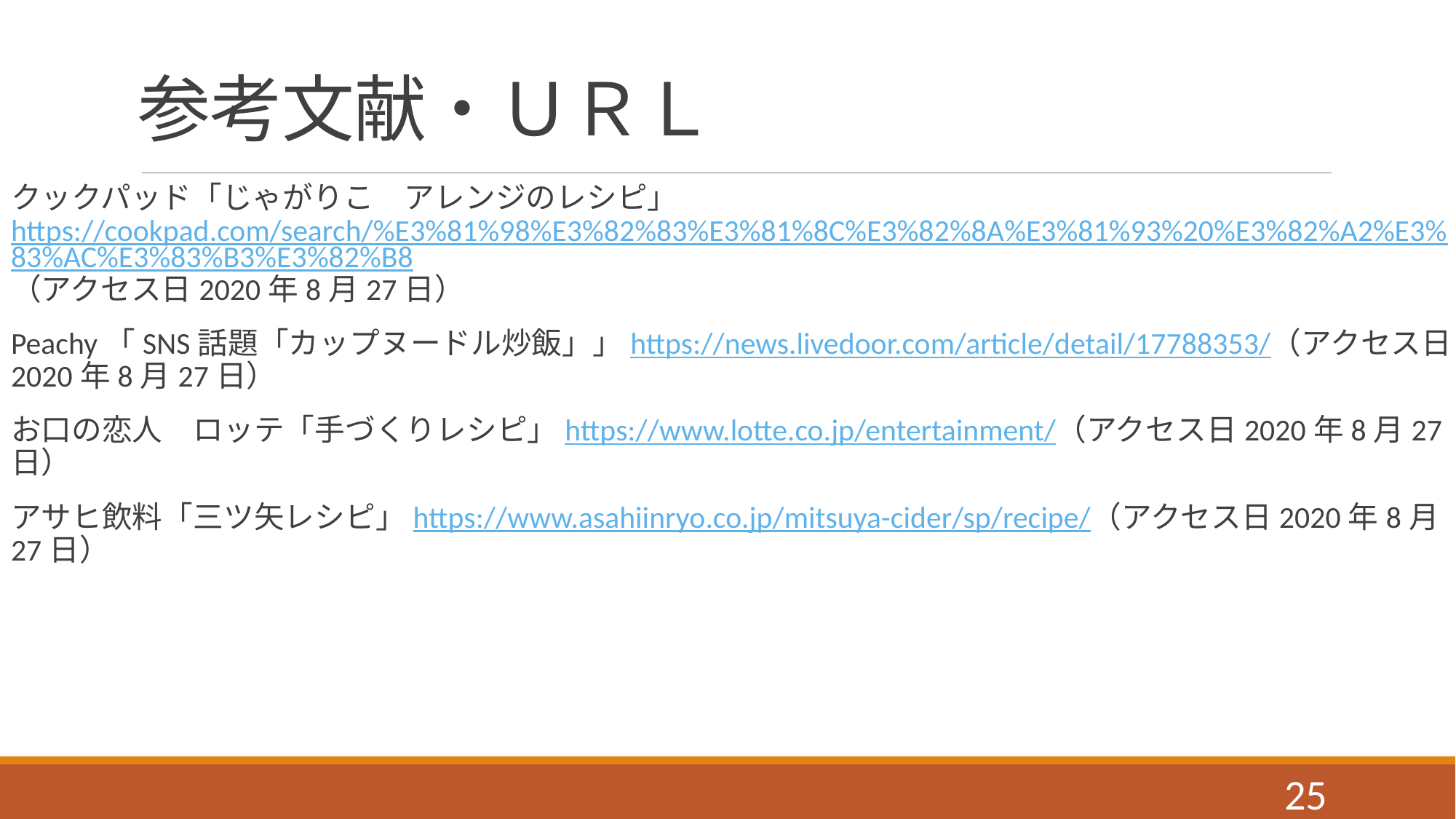

# 参考文献・ＵＲＬ

クックパッド「じゃがりこ　アレンジのレシピ」　https://cookpad.com/search/%E3%81%98%E3%82%83%E3%81%8C%E3%82%8A%E3%81%93%20%E3%82%A2%E3%83%AC%E3%83%B3%E3%82%B8（アクセス日2020年8月27日）
Peachy「SNS話題「カップヌードル炒飯」」https://news.livedoor.com/article/detail/17788353/（アクセス日2020年8月27日）
お口の恋人　ロッテ「手づくりレシピ」https://www.lotte.co.jp/entertainment/（アクセス日2020年8月27日）
アサヒ飲料「三ツ矢レシピ」https://www.asahiinryo.co.jp/mitsuya-cider/sp/recipe/（アクセス日2020年8月27日）

25